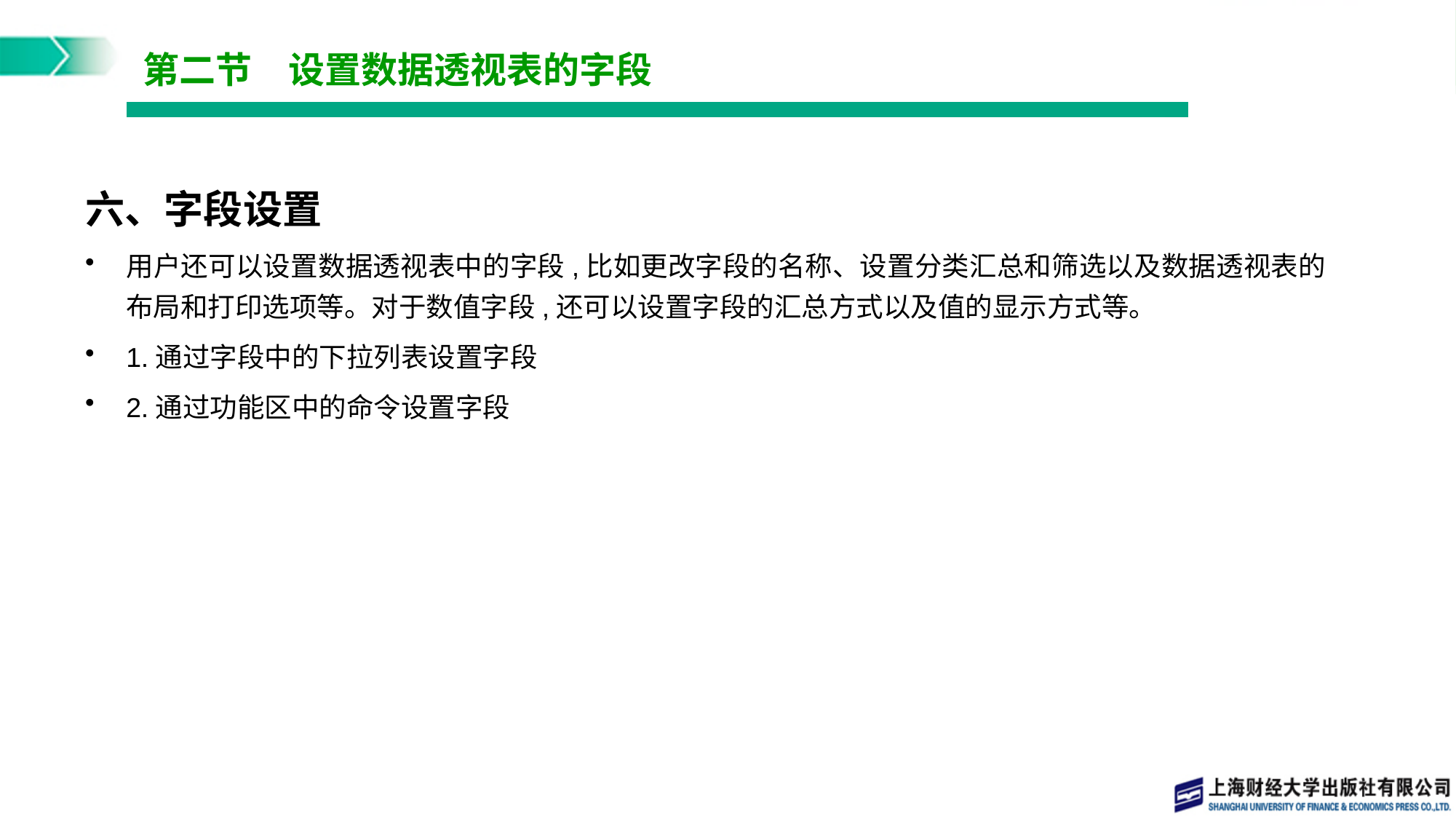

# 第二节　设置数据透视表的字段
六、字段设置
用户还可以设置数据透视表中的字段,比如更改字段的名称、设置分类汇总和筛选以及数据透视表的布局和打印选项等。对于数值字段,还可以设置字段的汇总方式以及值的显示方式等。
1.通过字段中的下拉列表设置字段
2.通过功能区中的命令设置字段